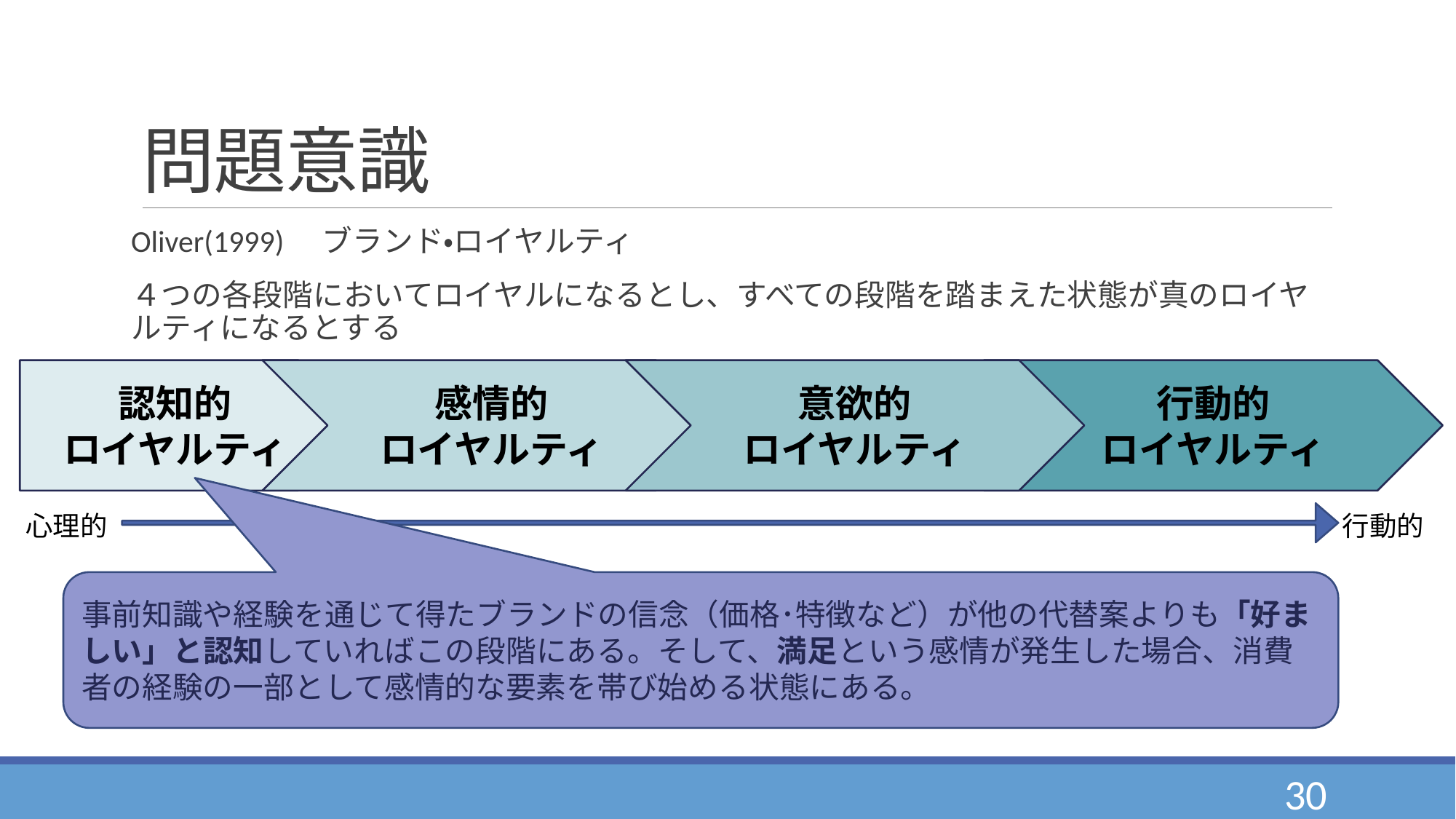

# 問題意識
Oliver(1999)　ブランド・ロイヤルティ
４つの各段階においてロイヤルになるとし、すべての段階を踏まえた状態が真のロイヤルティになるとする
認知的
ロイヤルティ
感情的
ロイヤルティ
意欲的
ロイヤルティ
行動的
ロイヤルティ
心理的

行動的
事前知識や経験を通じて得たブランドの信念（価格･特徴など）が他の代替案よりも「好ましい」と認知していればこの段階にある。そして、満足という感情が発生した場合、消費者の経験の一部として感情的な要素を帯び始める状態にある。
30